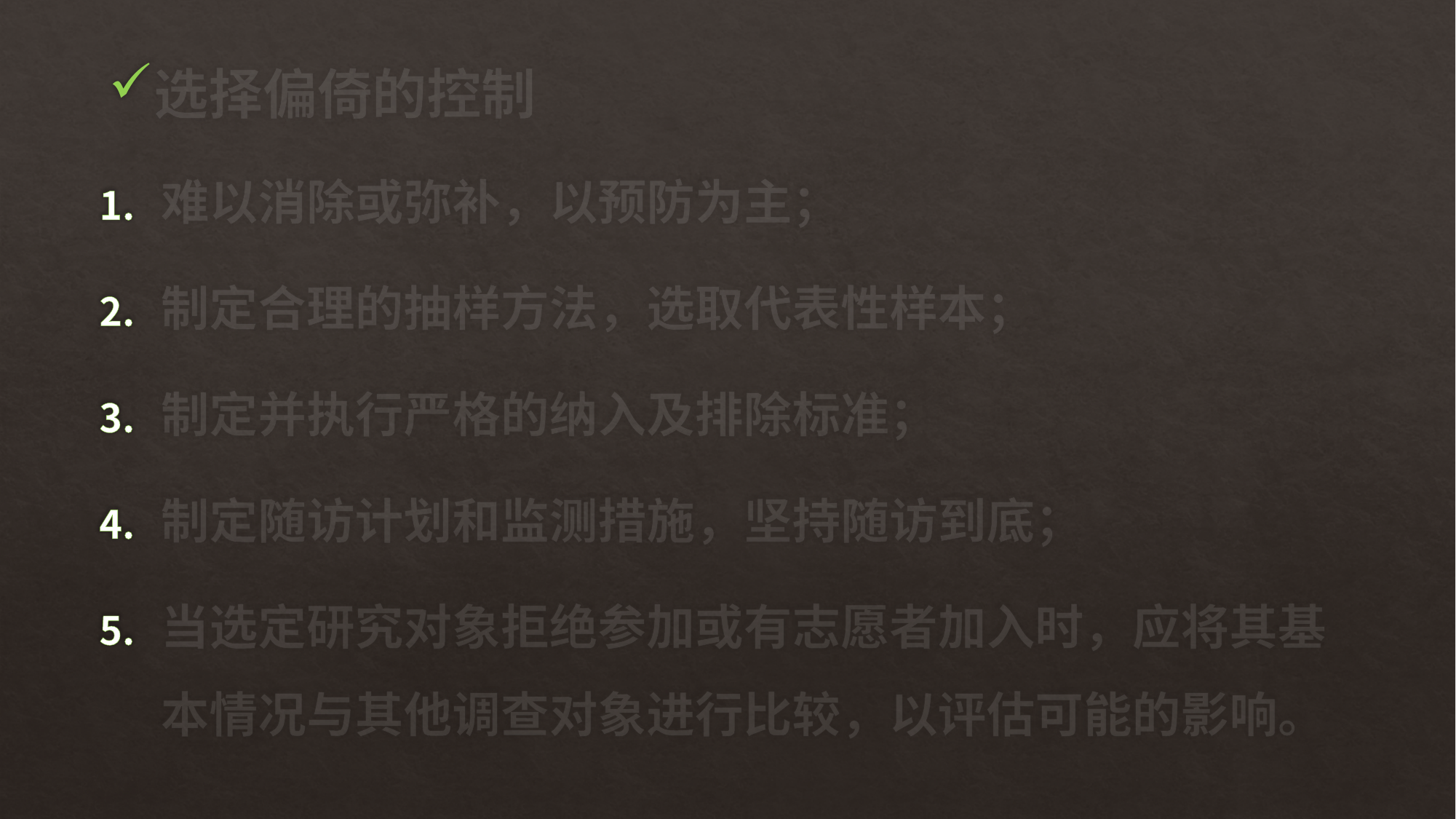

# 选择偏倚的控制
难以消除或弥补，以预防为主；
制定合理的抽样方法，选取代表性样本；
制定并执行严格的纳入及排除标准；
制定随访计划和监测措施，坚持随访到底；
当选定研究对象拒绝参加或有志愿者加入时，应将其基本情况与其他调查对象进行比较，以评估可能的影响。